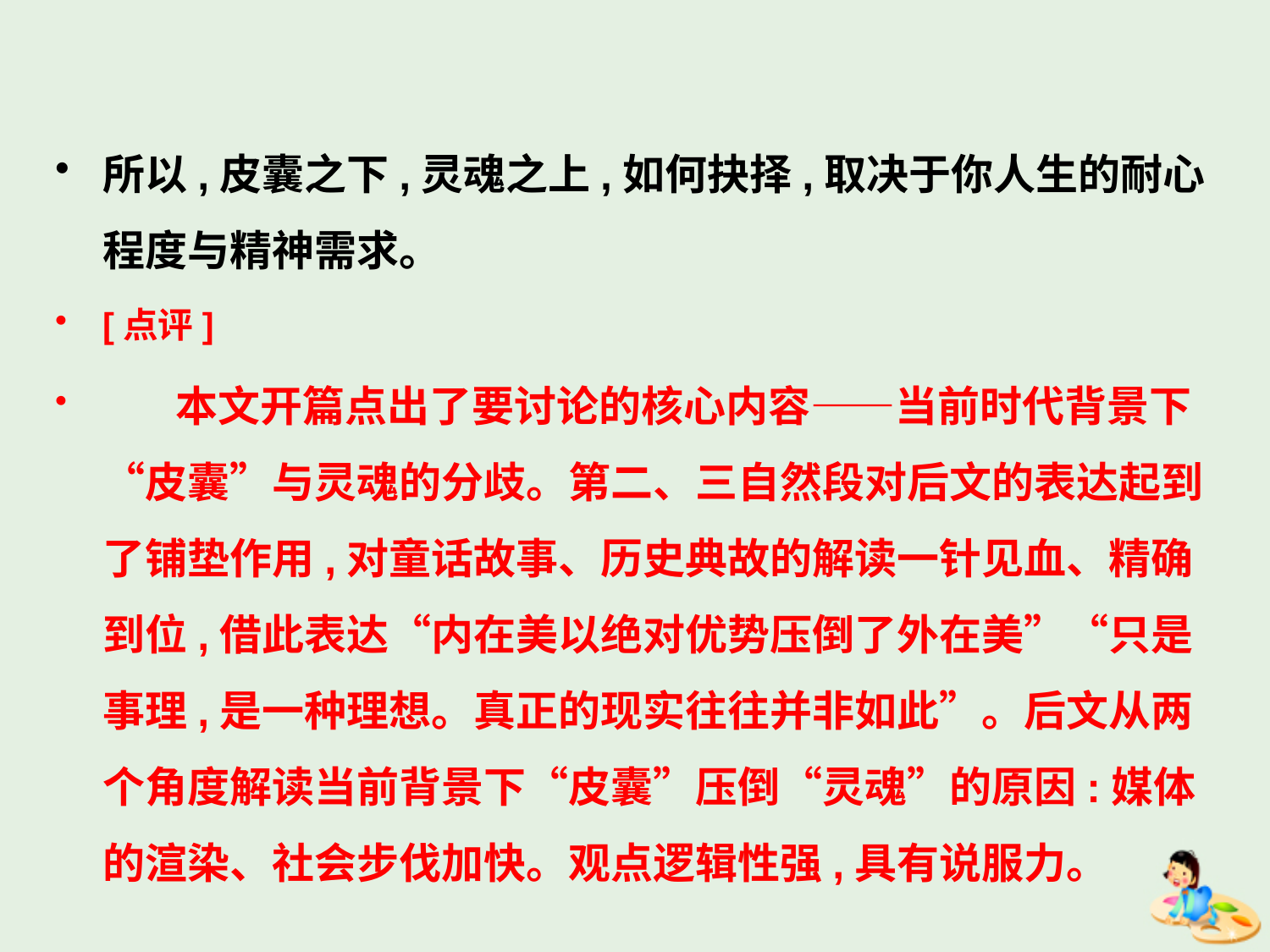

所以,皮囊之下,灵魂之上,如何抉择,取决于你人生的耐心程度与精神需求。
[点评]
        本文开篇点出了要讨论的核心内容——当前时代背景下“皮囊”与灵魂的分歧。第二、三自然段对后文的表达起到了铺垫作用,对童话故事、历史典故的解读一针见血、精确到位,借此表达“内在美以绝对优势压倒了外在美”“只是事理,是一种理想。真正的现实往往并非如此”。后文从两个角度解读当前背景下“皮囊”压倒“灵魂”的原因:媒体的渲染、社会步伐加快。观点逻辑性强,具有说服力。